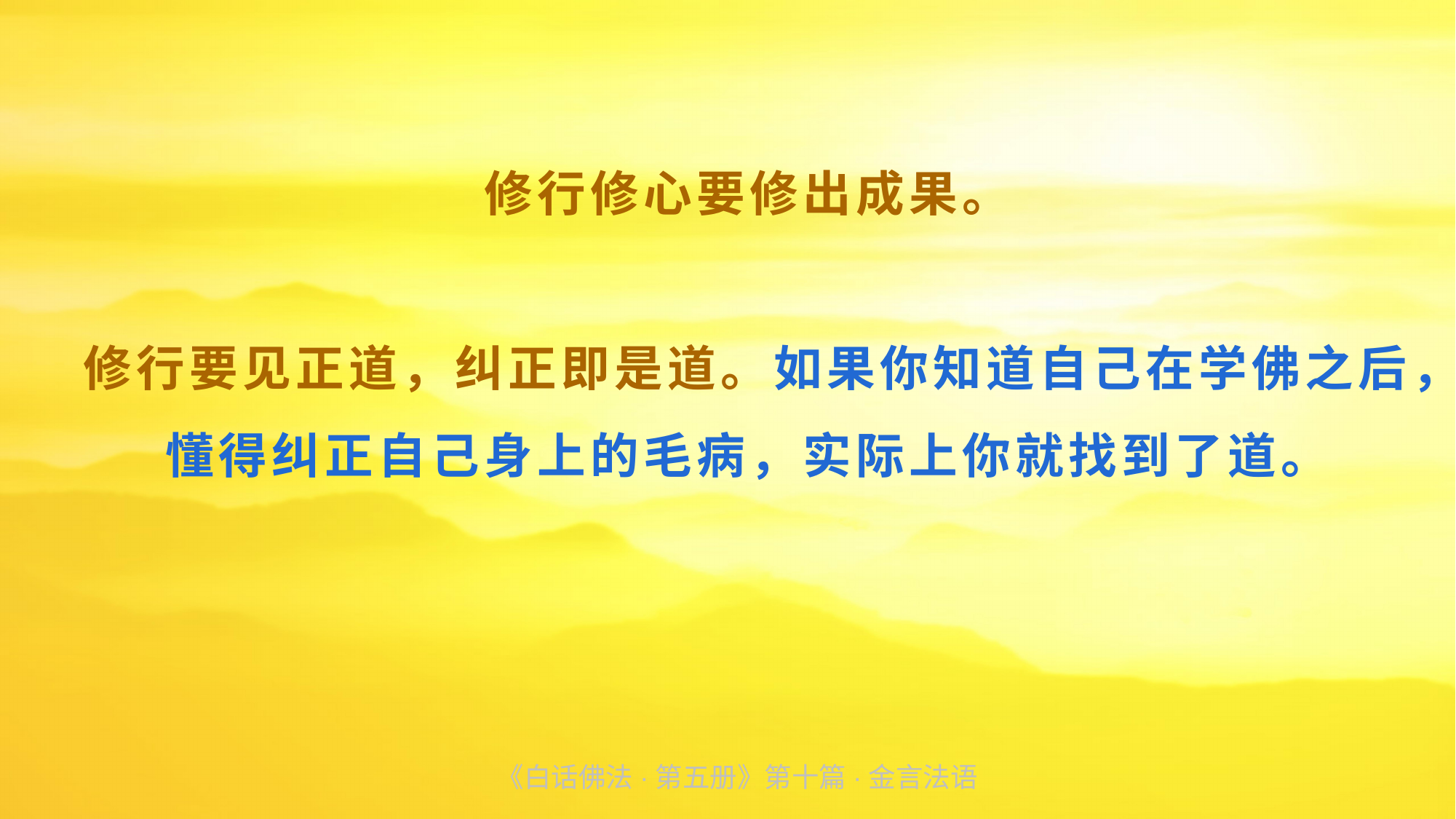

修行修心要修出成果。

修行要见正道，纠正即是道。如果你知道自己在学佛之后，懂得纠正自己身上的毛病，实际上你就找到了道。

  《白话佛法·第五册》第十篇·金言法语